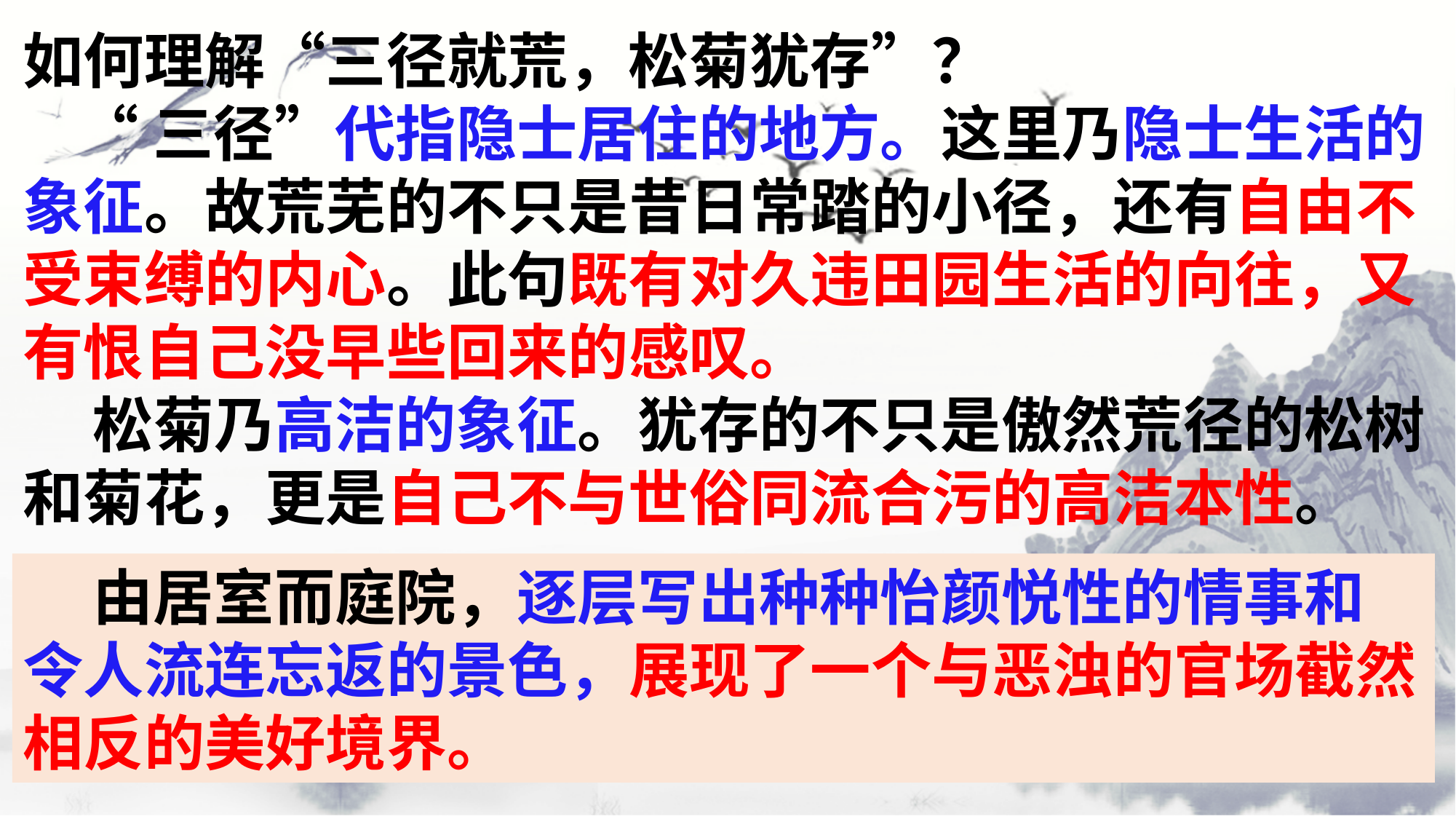

如何理解“三径就荒，松菊犹存”？
    “三径”代指隐士居住的地方。这里乃隐士生活的象征。故荒芜的不只是昔日常踏的小径，还有自由不受束缚的内心。此句既有对久违田园生活的向往，又有恨自己没早些回来的感叹。
    松菊乃高洁的象征。犹存的不只是傲然荒径的松树和菊花，更是自己不与世俗同流合污的高洁本性。
    由居室而庭院，逐层写出种种怡颜悦性的情事和令人流连忘返的景色，展现了一个与恶浊的官场截然相反的美好境界。